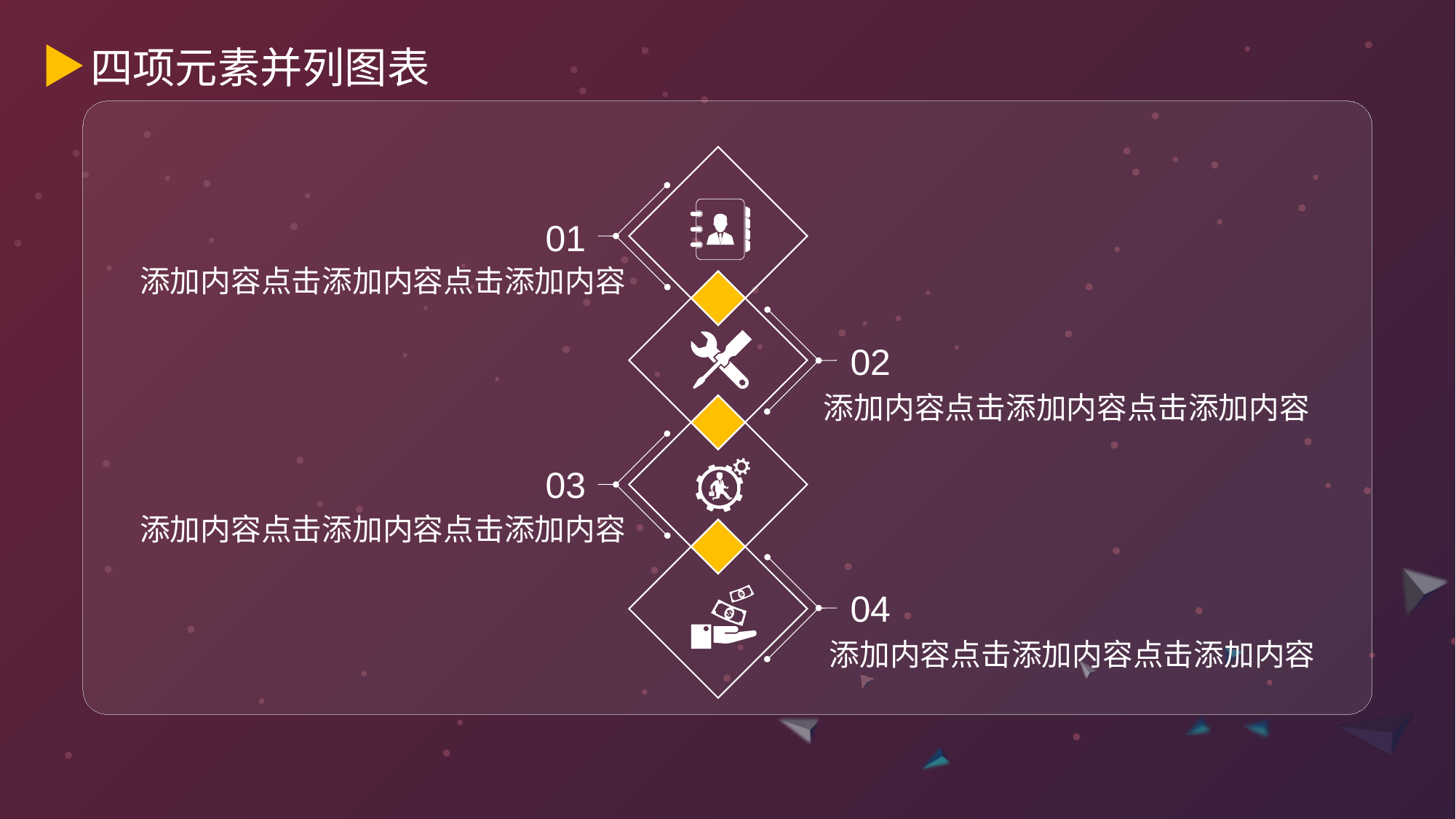

四项元素并列图表

01
添加内容点击添加内容点击添加内容

02
添加内容点击添加内容点击添加内容

03
添加内容点击添加内容点击添加内容

04
添加内容点击添加内容点击添加内容